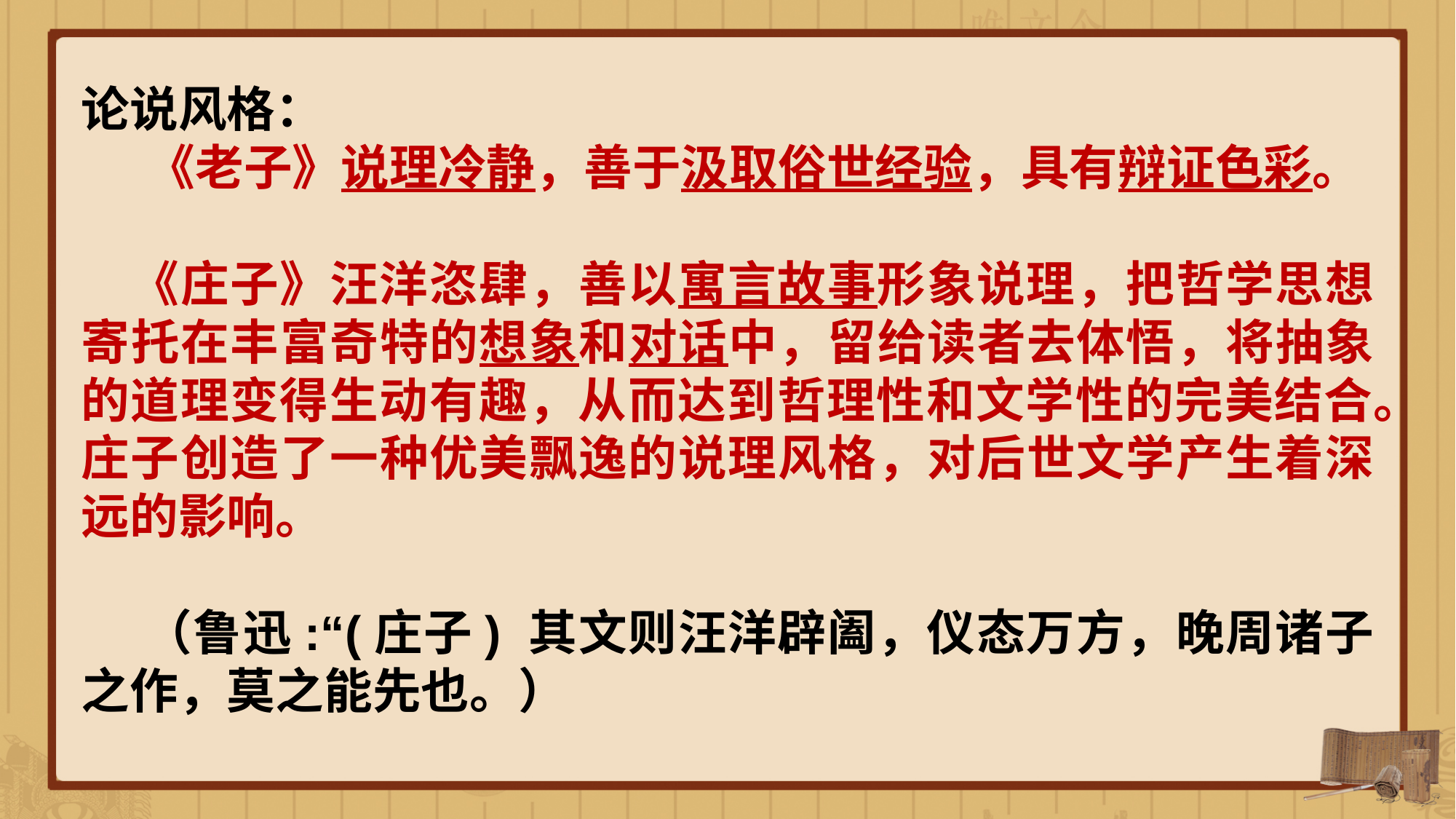

论说风格：
    《老子》说理冷静，善于汲取俗世经验，具有辩证色彩。

   《庄子》汪洋恣肆，善以寓言故事形象说理，把哲学思想寄托在丰富奇特的想象和对话中，留给读者去体悟，将抽象的道理变得生动有趣，从而达到哲理性和文学性的完美结合。庄子创造了一种优美飘逸的说理风格，对后世文学产生着深远的影响。

    （鲁迅:“(庄子) 其文则汪洋辟阖，仪态万方，晚周诸子之作，莫之能先也。）